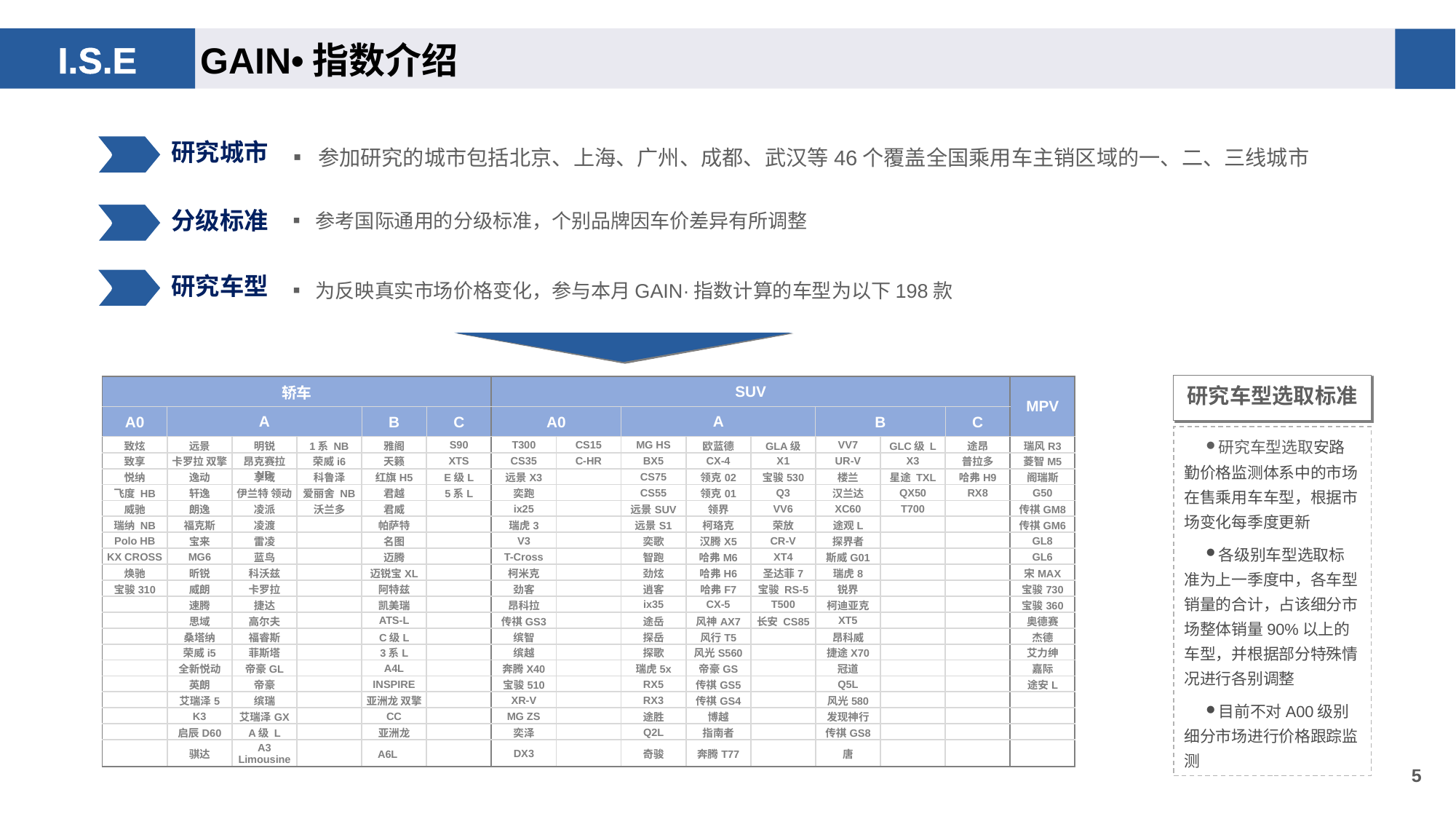

GAIN•指数介绍

▪ 参加研究的城市包括北京、上海、广州、成都、武汉等46个覆盖全国乘用车主销区域的一、二、三线城市
研究城市

▪ 参考国际通用的分级标准，个别品牌因车价差异有所调整
分级标准

▪ 为反映真实市场价格变化，参与本月GAIN·指数计算的车型为以下198款
研究车型

研究车型选取标准
| 轿车 |  |  |  |  |  | SUV |  |  |  |  |  |  |  | MPV |
| --- | --- | --- | --- | --- | --- | --- | --- | --- | --- | --- | --- | --- | --- | --- |
| A0 | A |  |  | B | C | A0 |  | A |  |  | B |  | C |  |
| 致炫 | 远景 | 明锐 | 1系 NB | 雅阁 | S90 | T300 | CS15 | MG HS | 欧蓝德 | GLA级 | VV7 | GLC级 L | 途昂 | 瑞风R3 |
| 致享 | 卡罗拉 双擎 | 昂克赛拉 NB | 荣威i6 | 天籁 | XTS | CS35 | C-HR | BX5 | CX-4 | X1 | UR-V | X3 | 普拉多 | 菱智M5 |
| 悦纳 | 逸动 | 享域 | 科鲁泽 | 红旗H5 | E级L | 远景X3 |  | CS75 | 领克02 | 宝骏530 | 楼兰 | 星途 TXL | 哈弗H9 | 阁瑞斯 |
| 飞度 HB | 轩逸 | 伊兰特 领动 | 爱丽舍 NB | 君越 | 5系L | 奕跑 |  | CS55 | 领克01 | Q3 | 汉兰达 | QX50 | RX8 | G50 |
| 威驰 | 朗逸 | 凌派 | 沃兰多 | 君威 |  | ix25 |  | 远景SUV | 领界 | VV6 | XC60 | T700 |  | 传祺GM8 |
| 瑞纳 NB | 福克斯 | 凌渡 |  | 帕萨特 |  | 瑞虎3 |  | 远景S1 | 柯珞克 | 荣放 | 途观L |  |  | 传祺GM6 |
| Polo HB | 宝来 | 雷凌 |  | 名图 |  | V3 |  | 奕歌 | 汉腾X5 | CR-V | 探界者 |  |  | GL8 |
| KX CROSS | MG6 | 蓝鸟 |  | 迈腾 |  | T-Cross |  | 智跑 | 哈弗M6 | XT4 | 斯威G01 |  |  | GL6 |
| 焕驰 | 昕锐 | 科沃兹 |  | 迈锐宝XL |  | 柯米克 |  | 劲炫 | 哈弗H6 | 圣达菲7 | 瑞虎8 |  |  | 宋MAX |
| 宝骏310 | 威朗 | 卡罗拉 |  | 阿特兹 |  | 劲客 |  | 逍客 | 哈弗F7 | 宝骏 RS-5 | 锐界 |  |  | 宝骏730 |
|  | 速腾 | 捷达 |  | 凯美瑞 |  | 昂科拉 |  | ix35 | CX-5 | T500 | 柯迪亚克 |  |  | 宝骏360 |
|  | 思域 | 高尔夫 |  | ATS-L |  | 传祺GS3 |  | 途岳 | 风神AX7 | 长安 CS85 | XT5 |  |  | 奥德赛 |
|  | 桑塔纳 | 福睿斯 |  | C级L |  | 缤智 |  | 探岳 | 风行T5 |  | 昂科威 |  |  | 杰德 |
|  | 荣威i5 | 菲斯塔 |  | 3系L |  | 缤越 |  | 探歌 | 风光S560 |  | 捷途X70 |  |  | 艾力绅 |
|  | 全新悦动 | 帝豪GL |  | A4L |  | 奔腾X40 |  | 瑞虎5x | 帝豪GS |  | 冠道 |  |  | 嘉际 |
|  | 英朗 | 帝豪 |  | INSPIRE |  | 宝骏510 |  | RX5 | 传祺GS5 |  | Q5L |  |  | 途安L |
|  | 艾瑞泽5 | 缤瑞 |  | 亚洲龙 双擎 |  | XR-V |  | RX3 | 传祺GS4 |  | 风光580 |  |  |  |
|  | K3 | 艾瑞泽GX |  | CC |  | MG ZS |  | 途胜 | 博越 |  | 发现神行 |  |  |  |
|  | 启辰D60 | A级 L |  | 亚洲龙 |  | 奕泽 |  | Q2L | 指南者 |  | 传祺GS8 |  |  |  |
|  | 骐达 | A3 Limousine |  | A6L |  | DX3 |  | 奇骏 | 奔腾T77 |  | 唐 |  |  |  |
研究车型选取安路勤价格监测体系中的市场在售乘用车车型，根据市场变化每季度更新
各级别车型选取标准为上一季度中，各车型销量的合计，占该细分市场整体销量90%以上的车型，并根据部分特殊情况进行各别调整
目前不对A00级别细分市场进行价格跟踪监测
5